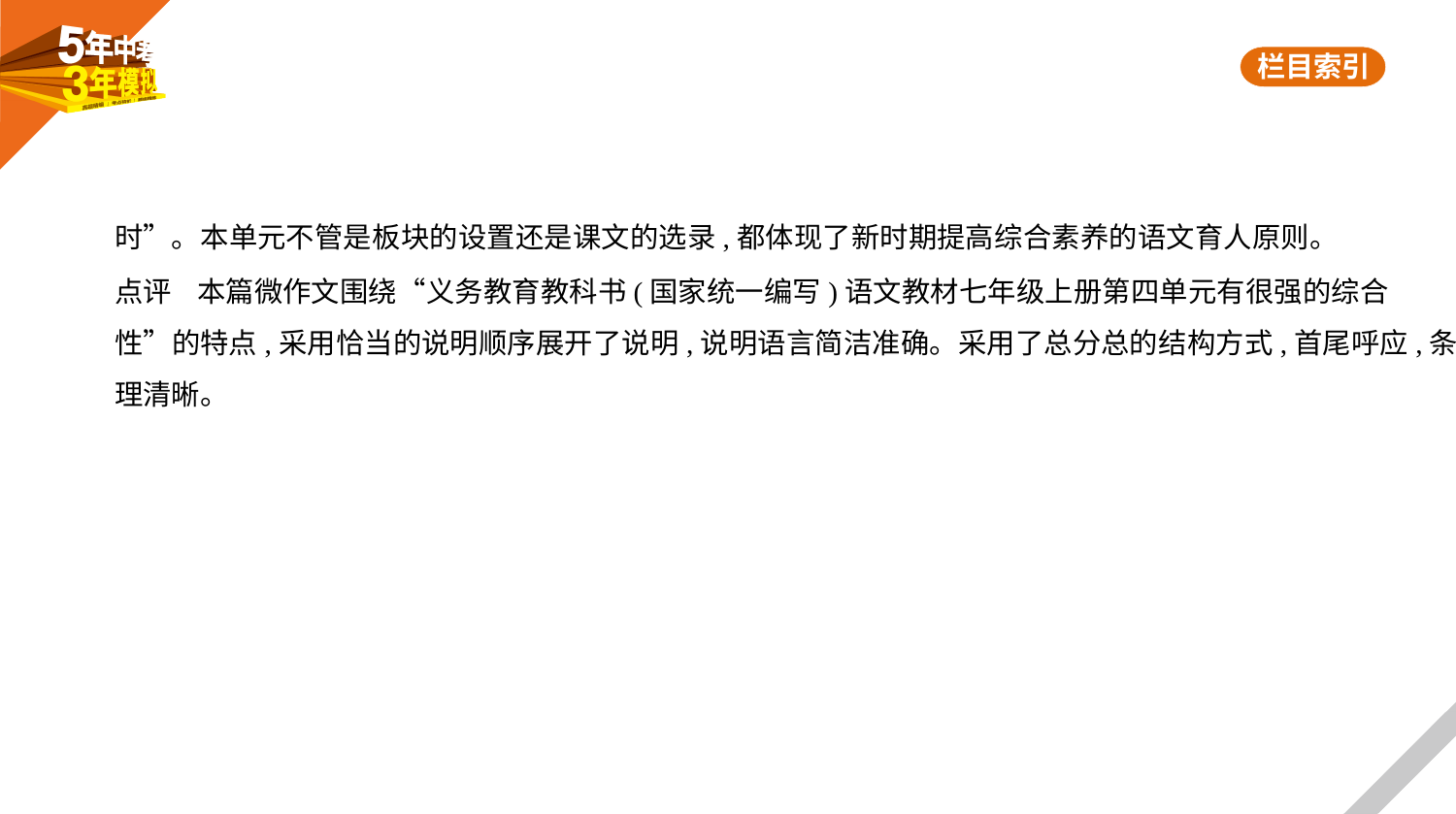

时”。本单元不管是板块的设置还是课文的选录,都体现了新时期提高综合素养的语文育人原则。
点评    本篇微作文围绕“义务教育教科书(国家统一编写)语文教材七年级上册第四单元有很强的综合
性”的特点,采用恰当的说明顺序展开了说明,说明语言简洁准确。采用了总分总的结构方式,首尾呼应,条
理清晰。